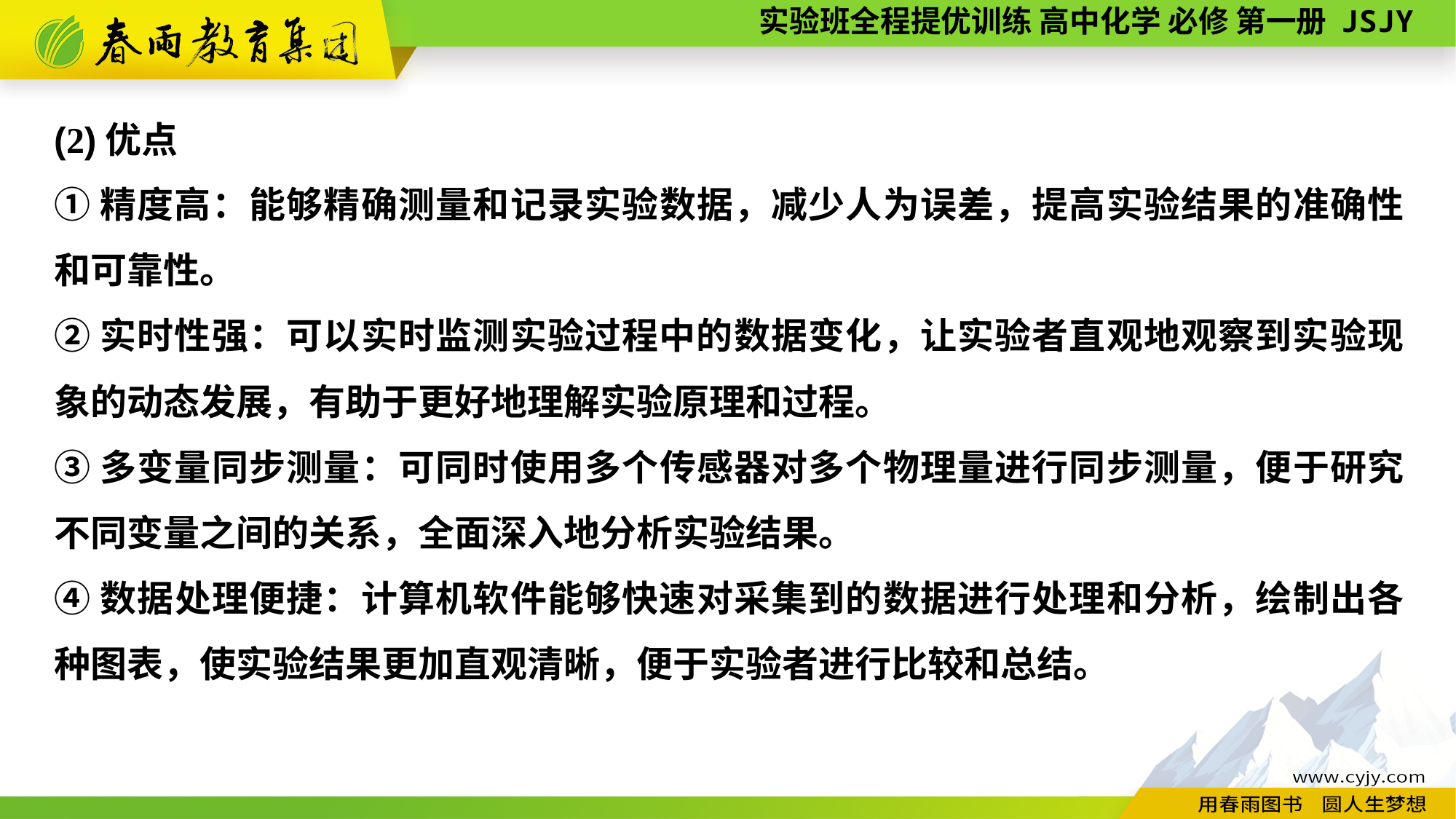

(2)优点
①精度高：能够精确测量和记录实验数据，减少人为误差，提高实验结果的准确性和可靠性。
②实时性强：可以实时监测实验过程中的数据变化，让实验者直观地观察到实验现象的动态发展，有助于更好地理解实验原理和过程。
③多变量同步测量：可同时使用多个传感器对多个物理量进行同步测量，便于研究不同变量之间的关系，全面深入地分析实验结果。
④数据处理便捷：计算机软件能够快速对采集到的数据进行处理和分析，绘制出各种图表，使实验结果更加直观清晰，便于实验者进行比较和总结。